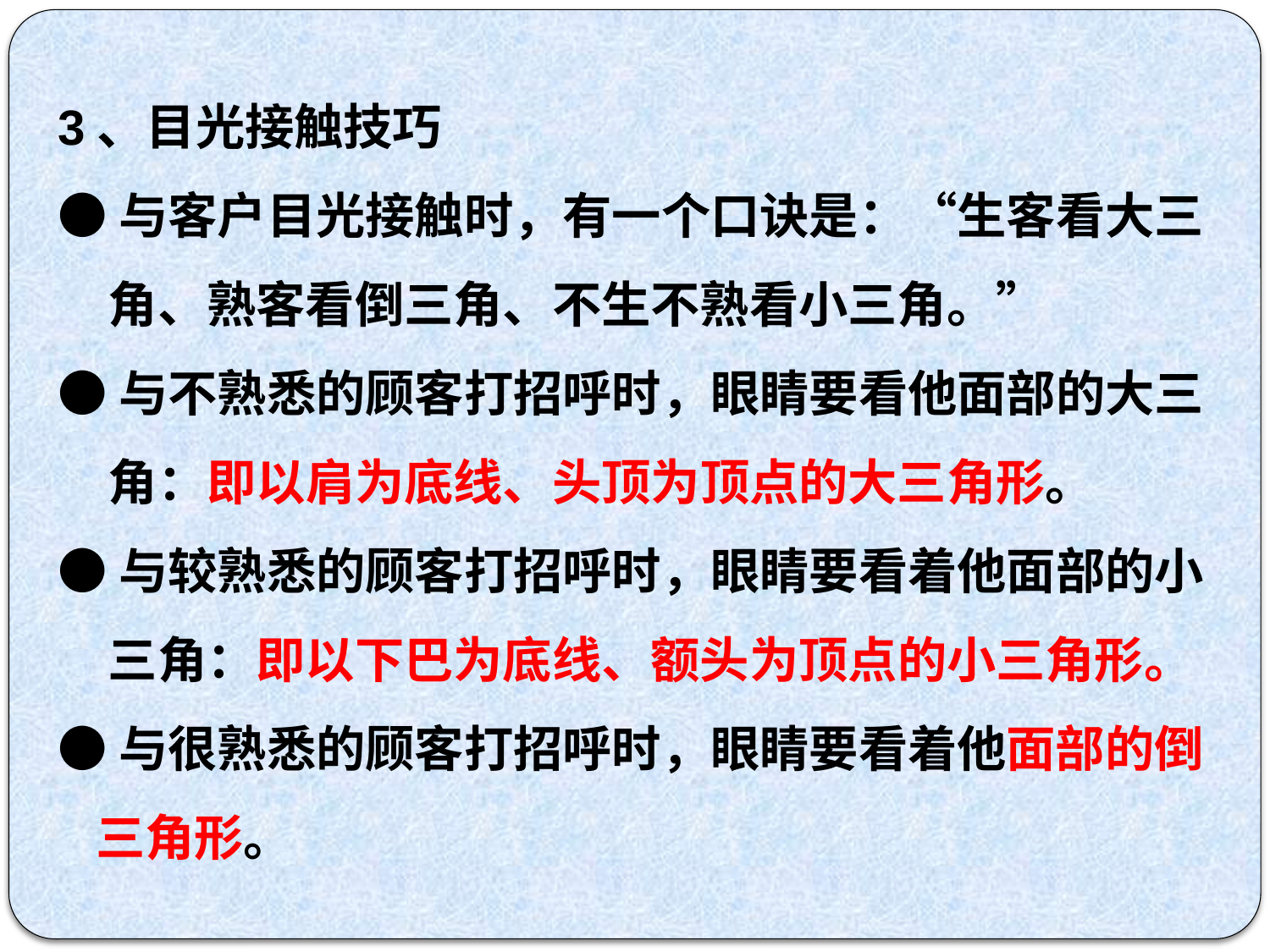

3、目光接触技巧
●与客户目光接触时，有一个口诀是：“生客看大三角、熟客看倒三角、不生不熟看小三角。”
●与不熟悉的顾客打招呼时，眼睛要看他面部的大三角：即以肩为底线、头顶为顶点的大三角形。
●与较熟悉的顾客打招呼时，眼睛要看着他面部的小三角：即以下巴为底线、额头为顶点的小三角形。
●与很熟悉的顾客打招呼时，眼睛要看着他面部的倒三角形。